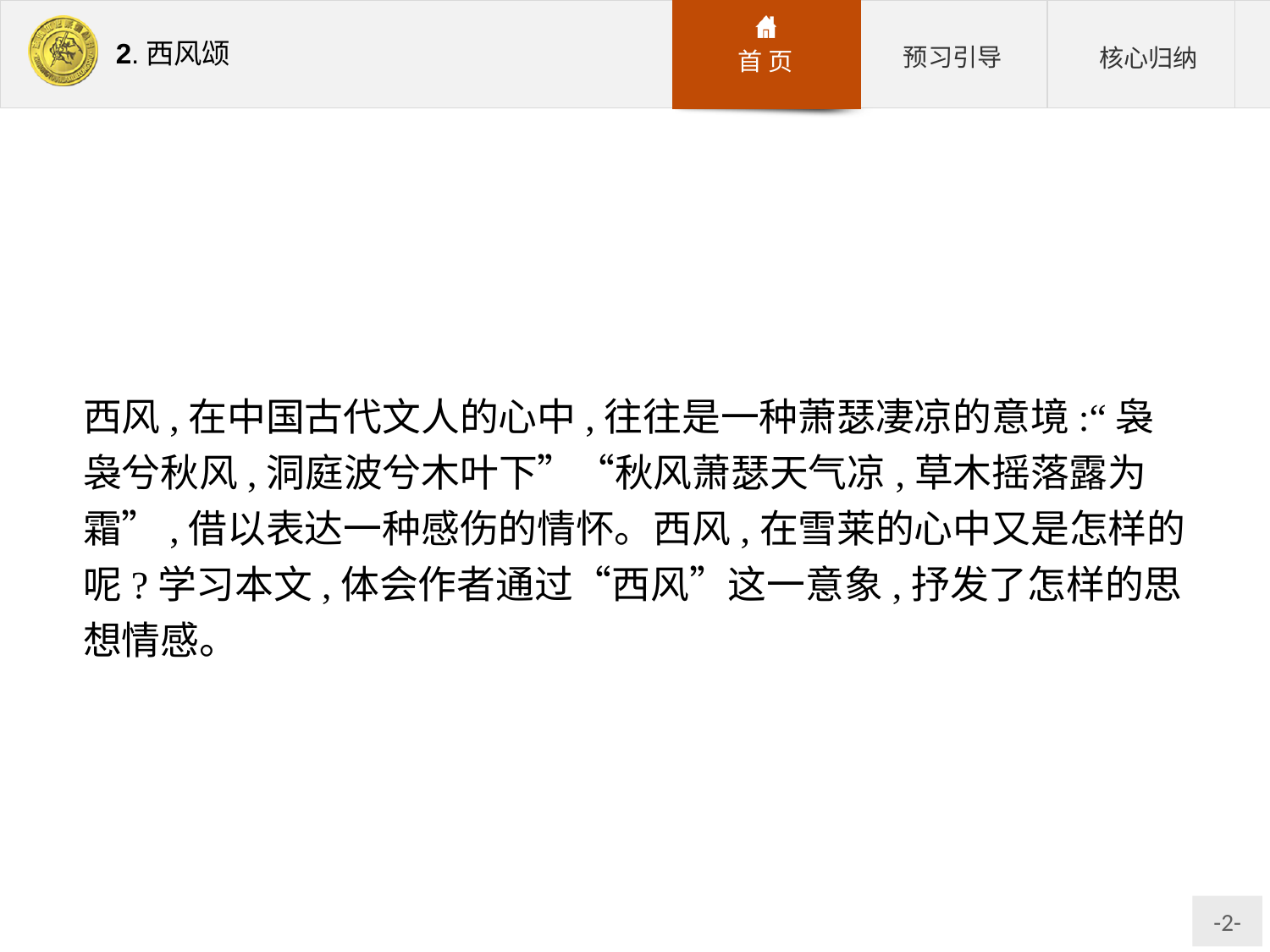

西风,在中国古代文人的心中,往往是一种萧瑟凄凉的意境:“袅袅兮秋风,洞庭波兮木叶下”“秋风萧瑟天气凉,草木摇落露为霜”,借以表达一种感伤的情怀。西风,在雪莱的心中又是怎样的呢?学习本文,体会作者通过“西风”这一意象,抒发了怎样的思想情感。